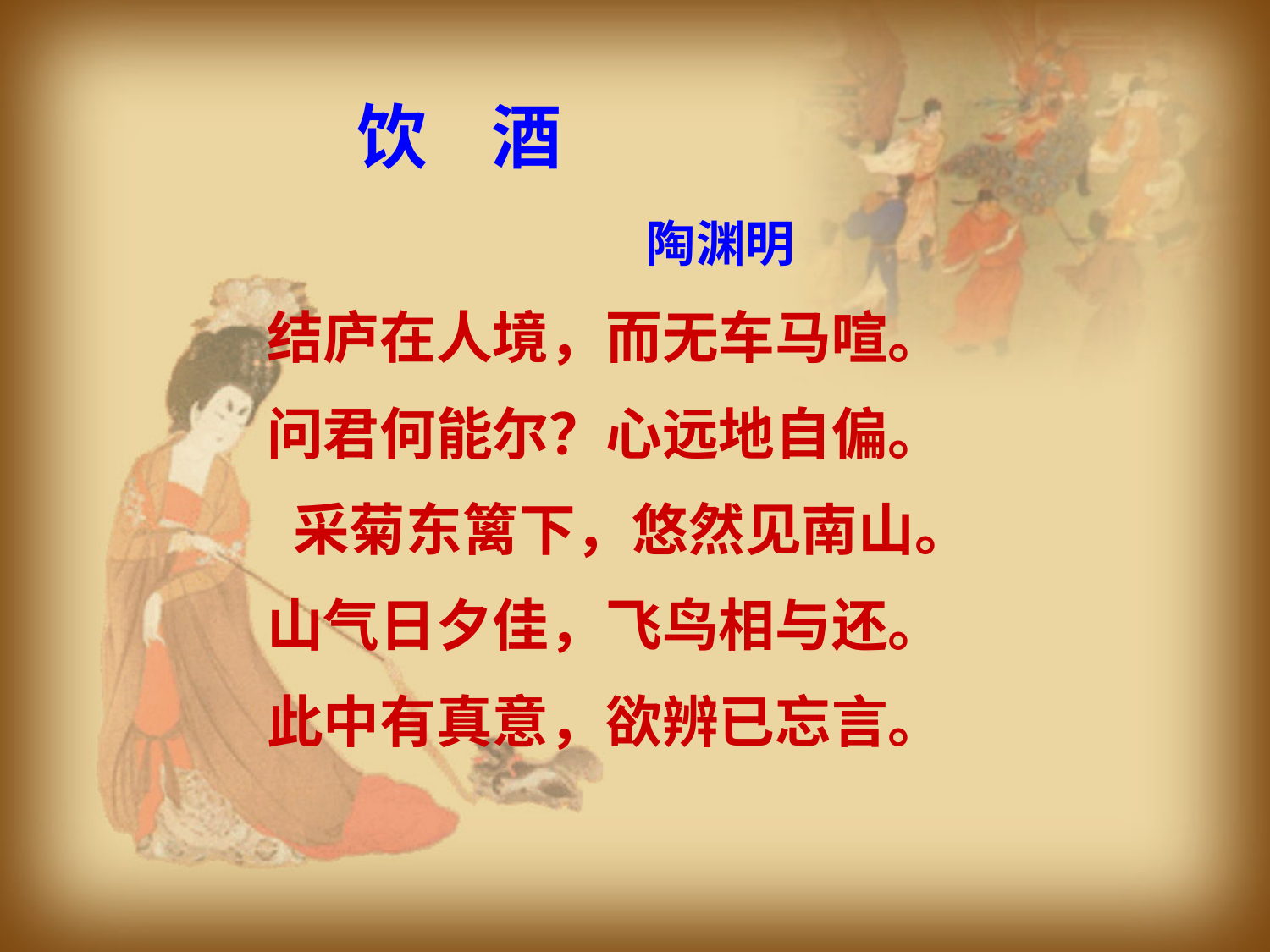

饮    酒

陶渊明
结庐在人境，而无车马喧。
问君何能尔？心远地自偏。
 采菊东篱下，悠然见南山。
山气日夕佳，飞鸟相与还。
此中有真意，欲辨已忘言。